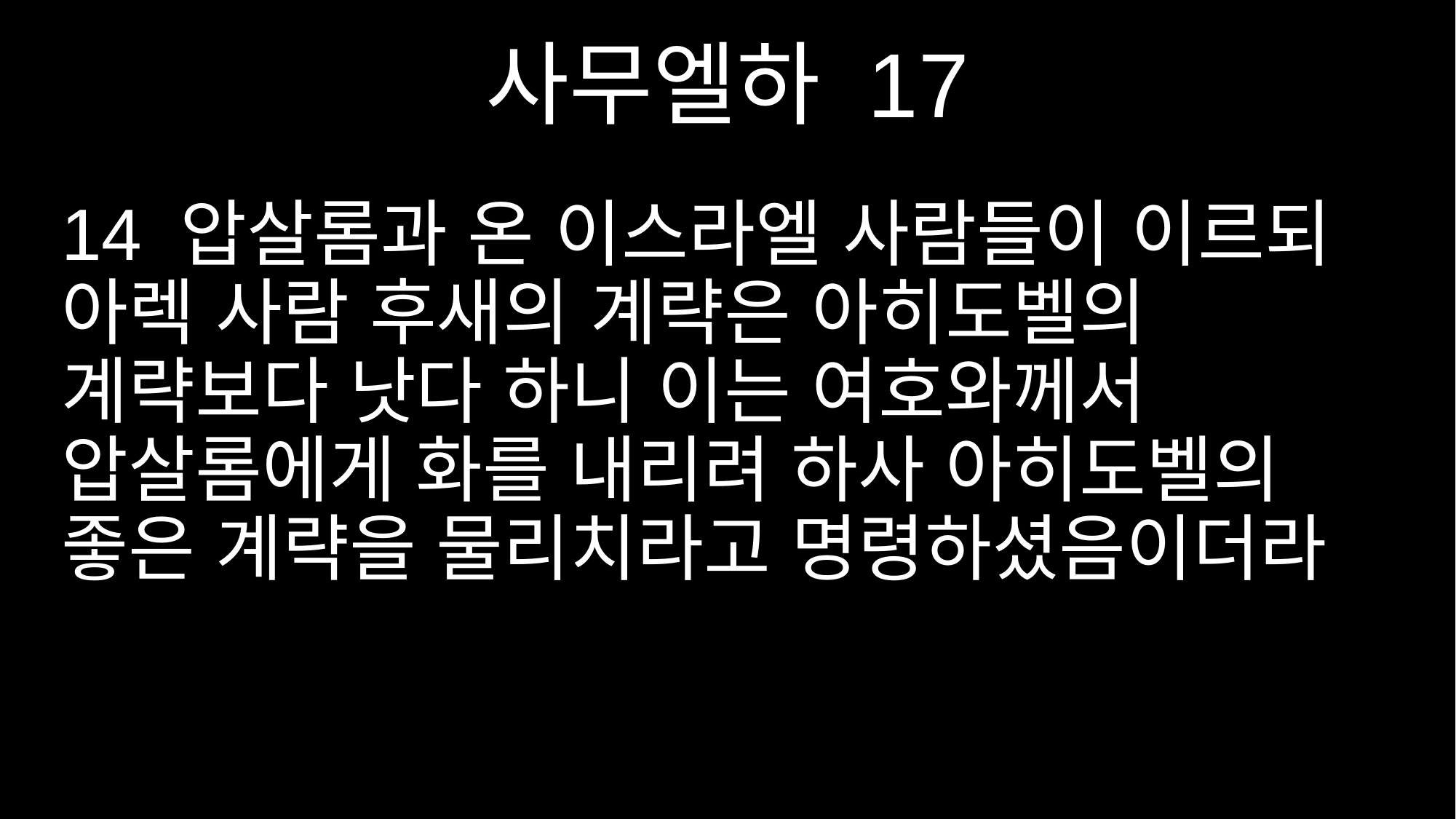

사무엘하 17
14 압살롬과 온 이스라엘 사람들이 이르되 아렉 사람 후새의 계략은 아히도벨의 계략보다 낫다 하니 이는 여호와께서 압살롬에게 화를 내리려 하사 아히도벨의 좋은 계략을 물리치라고 명령하셨음이더라